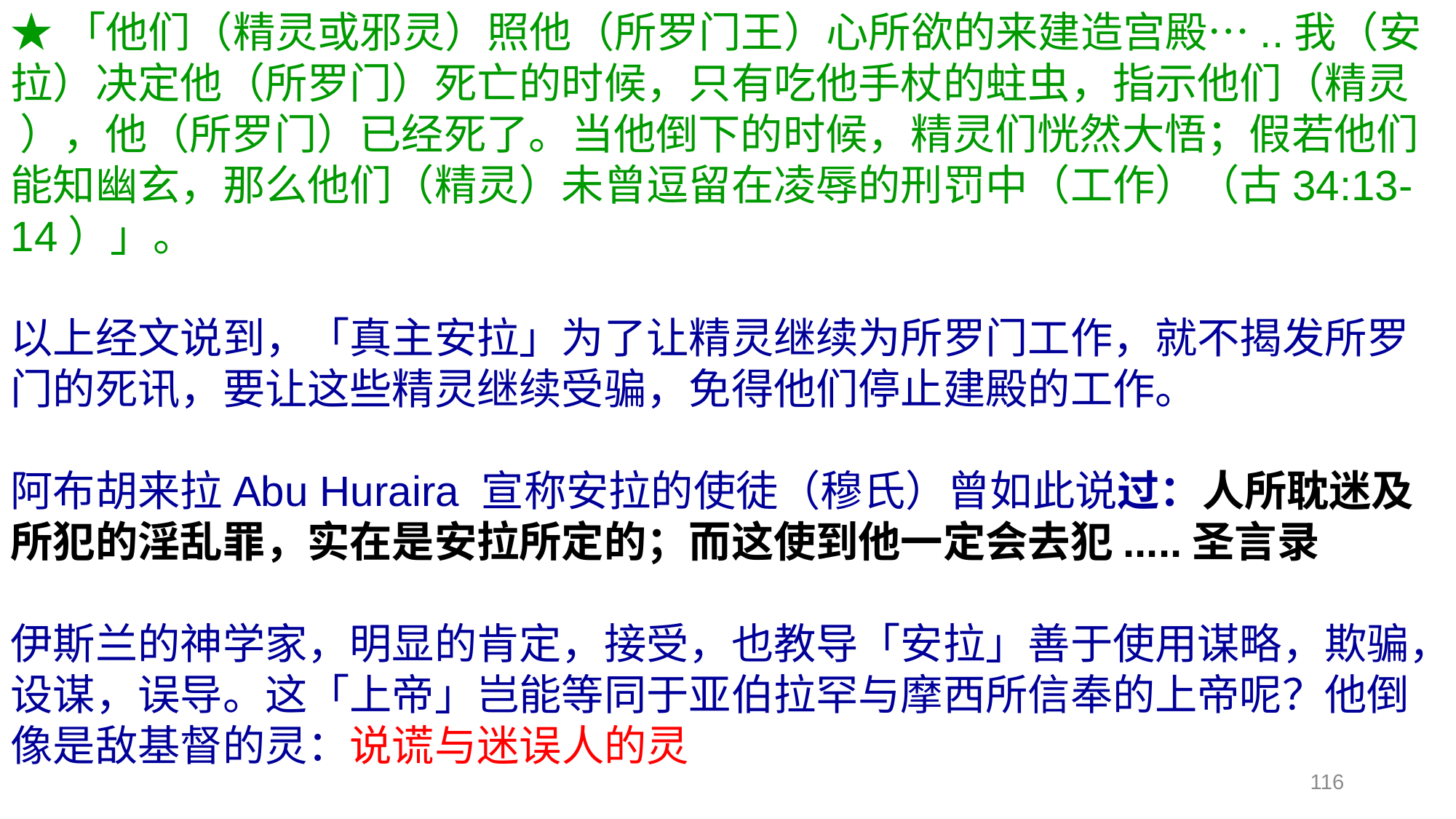

★「他们（精灵或邪灵）照他（所罗门王）心所欲的来建造宫殿…..我（安拉）决定他（所罗门）死亡的时候，只有吃他手杖的蛀虫，指示他们（精灵 ），他（所罗门）已经死了。当他倒下的时候，精灵们恍然大悟；假若他们能知幽玄，那么他们（精灵）未曾逗留在凌辱的刑罚中（工作）（古34:13-14）」。

以上经文说到，「真主安拉」为了让精灵继续为所罗门工作，就不揭发所罗门的死讯，要让这些精灵继续受骗，免得他们停止建殿的工作。

阿布胡来拉Abu Huraira 宣称安拉的使徒（穆氏）曾如此说过：人所耽迷及所犯的淫乱罪，实在是安拉所定的；而这使到他一定会去犯.....圣言录

伊斯兰的神学家，明显的肯定，接受，也教导「安拉」善于使用谋略，欺骗，设谋，误导。这「上帝」岂能等同于亚伯拉罕与摩西所信奉的上帝呢？他倒像是敌基督的灵：说谎与迷误人的灵
116